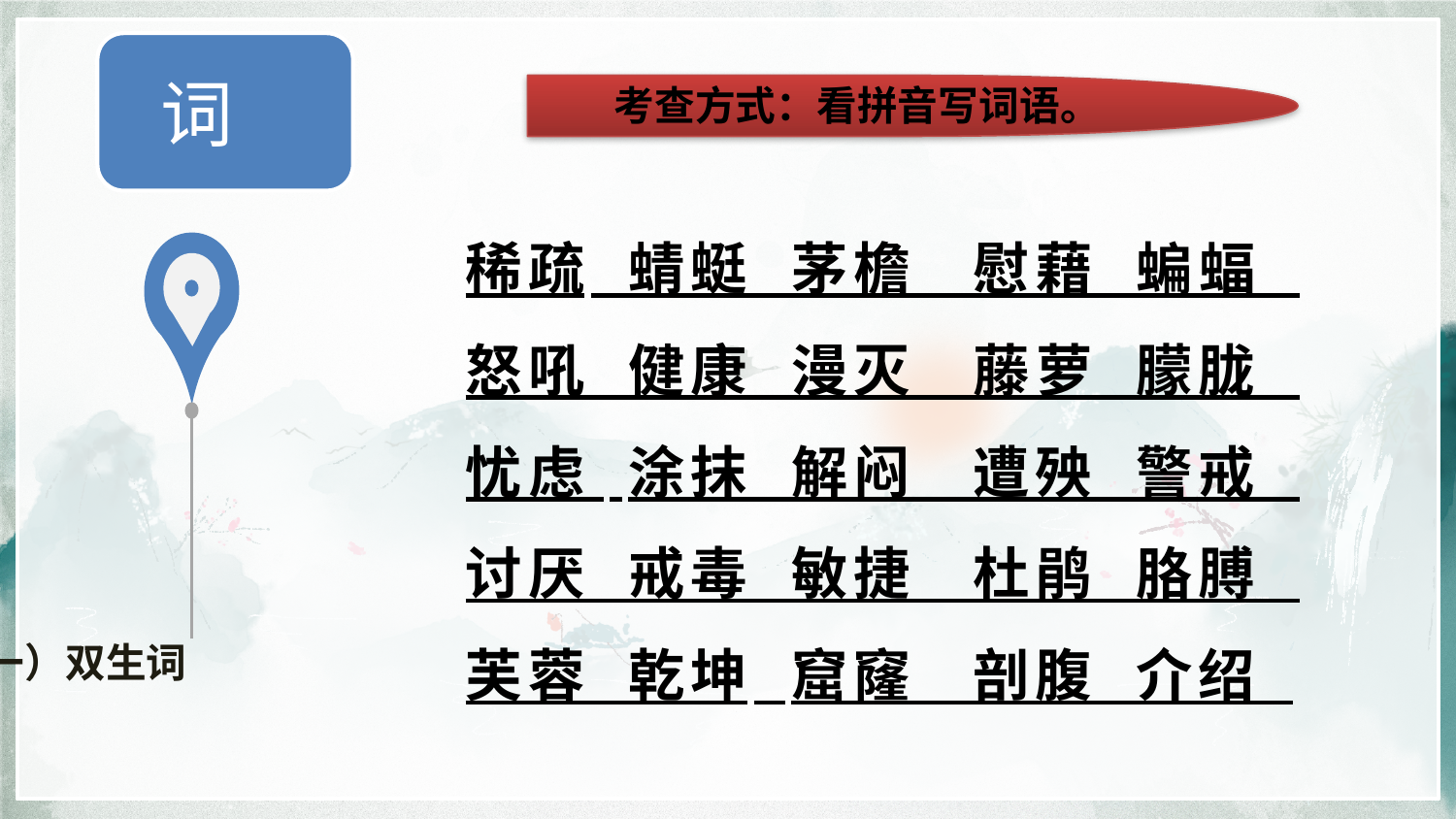

词

考查方式：看拼音写词语。

稀疏  蜻蜓  茅檐   慰藉  蝙蝠
怒吼  健康  漫灭   藤萝  朦胧
忧虑  涂抹  解闷   遭殃  警戒
讨厌  戒毒  敏捷   杜鹃  胳膊
芙蓉  乾坤  窟窿   剖腹  介绍

（一）双生词